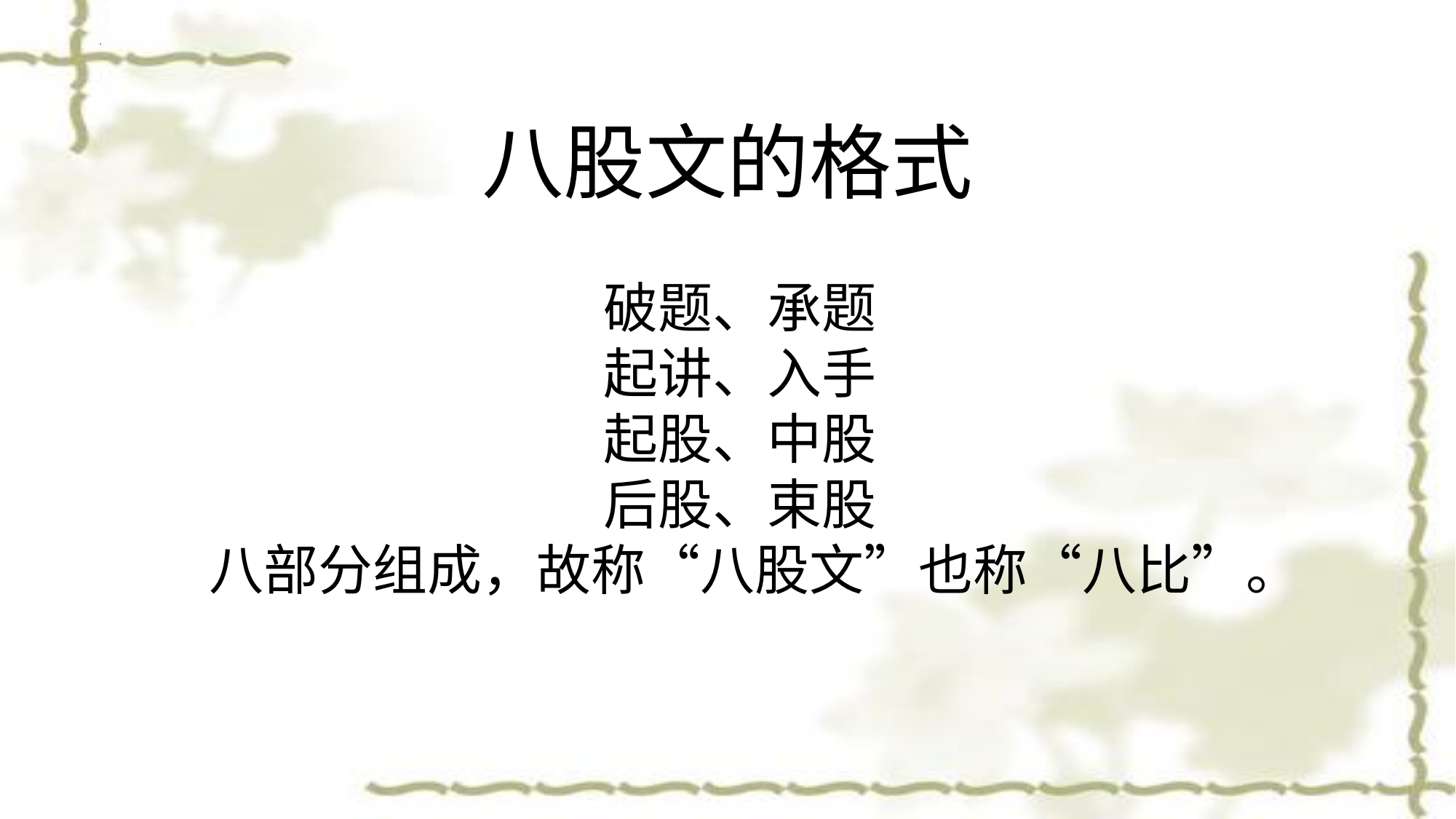

八股文的格式
 破题、承题
 起讲、入手
 起股、中股
 后股、束股
八部分组成，故称“八股文”也称“八比”。